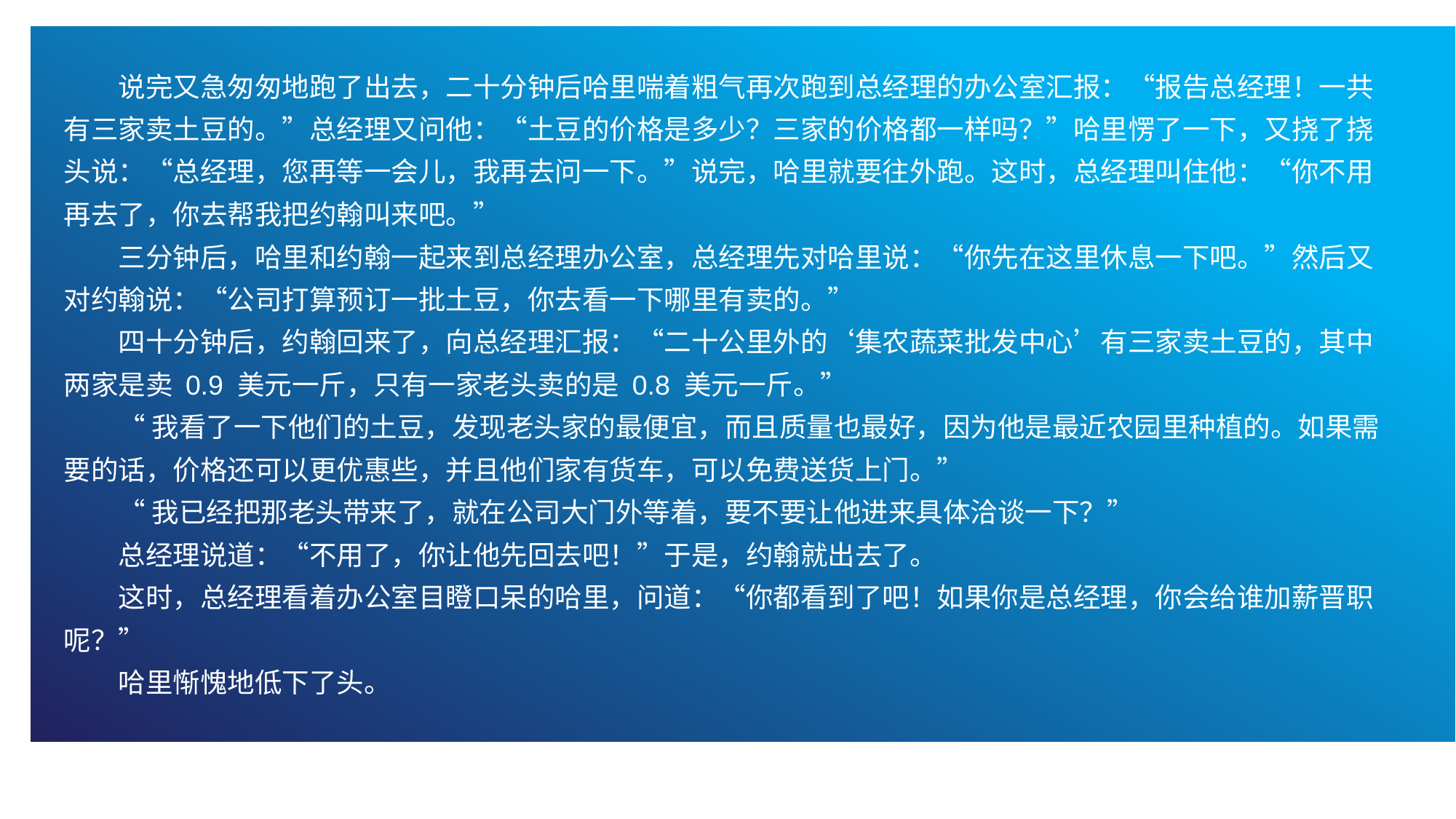

说完又急匆匆地跑了出去，二十分钟后哈里喘着粗气再次跑到总经理的办公室汇报：“报告总经理！一共有三家卖土豆的。”总经理又问他：“土豆的价格是多少？三家的价格都一样吗？”哈里愣了一下，又挠了挠头说：“总经理，您再等一会儿，我再去问一下。”说完，哈里就要往外跑。这时，总经理叫住他：“你不用再去了，你去帮我把约翰叫来吧。”
三分钟后，哈里和约翰一起来到总经理办公室，总经理先对哈里说：“你先在这里休息一下吧。”然后又对约翰说：“公司打算预订一批土豆，你去看一下哪里有卖的。”
四十分钟后，约翰回来了，向总经理汇报：“二十公里外的‘集农蔬菜批发中心’有三家卖土豆的，其中两家是卖 0.9 美元一斤，只有一家老头卖的是 0.8 美元一斤。”
“我看了一下他们的土豆，发现老头家的最便宜，而且质量也最好，因为他是最近农园里种植的。如果需要的话，价格还可以更优惠些，并且他们家有货车，可以免费送货上门。”
“我已经把那老头带来了，就在公司大门外等着，要不要让他进来具体洽谈一下？”
总经理说道：“不用了，你让他先回去吧！”于是，约翰就出去了。
这时，总经理看着办公室目瞪口呆的哈里，问道：“你都看到了吧！如果你是总经理，你会给谁加薪晋职呢？”
哈里惭愧地低下了头。